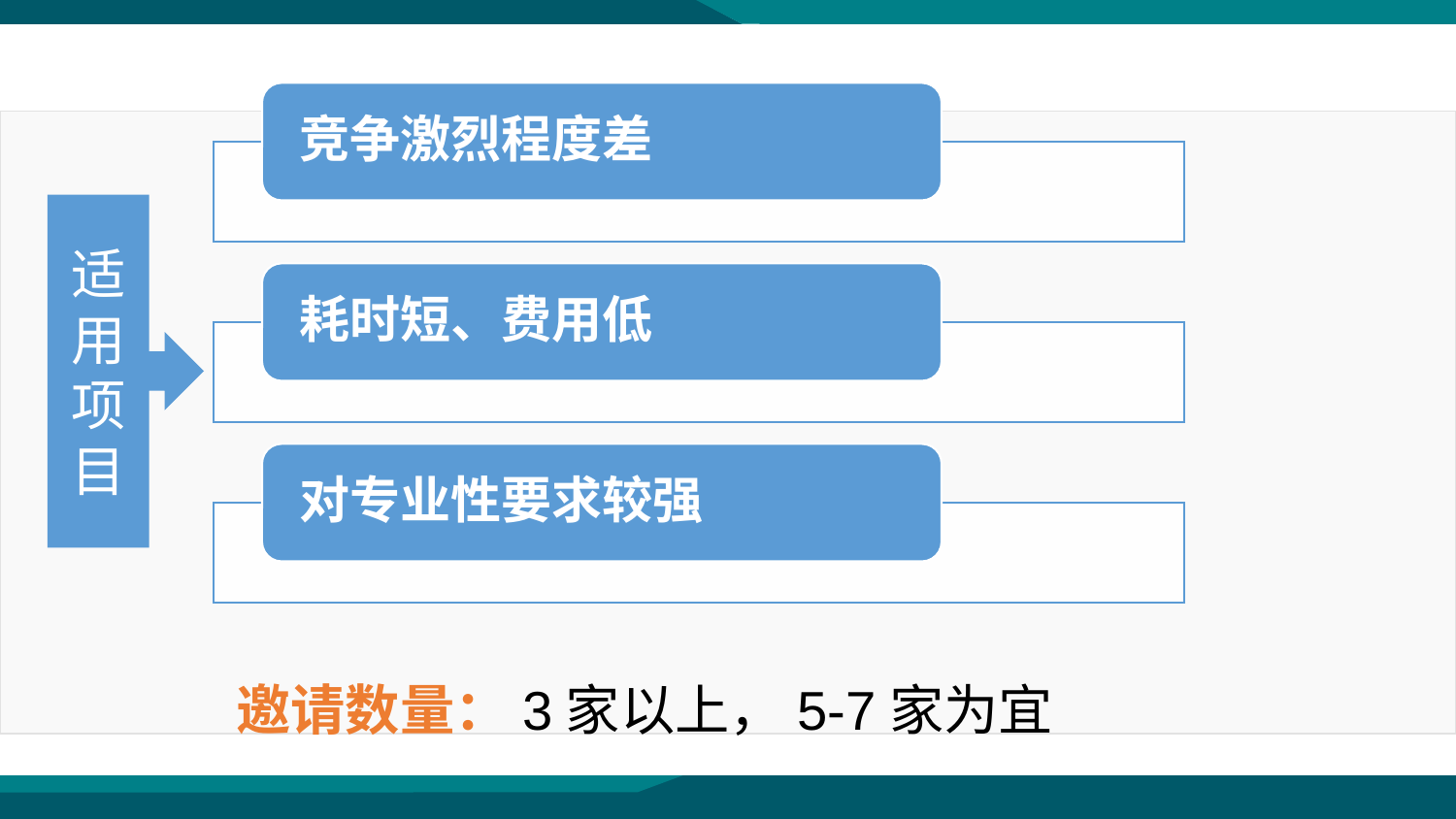

竞争激烈程度差
耗时短、费用低
对专业性要求较强
适用项目
邀请数量：3家以上，5-7家为宜